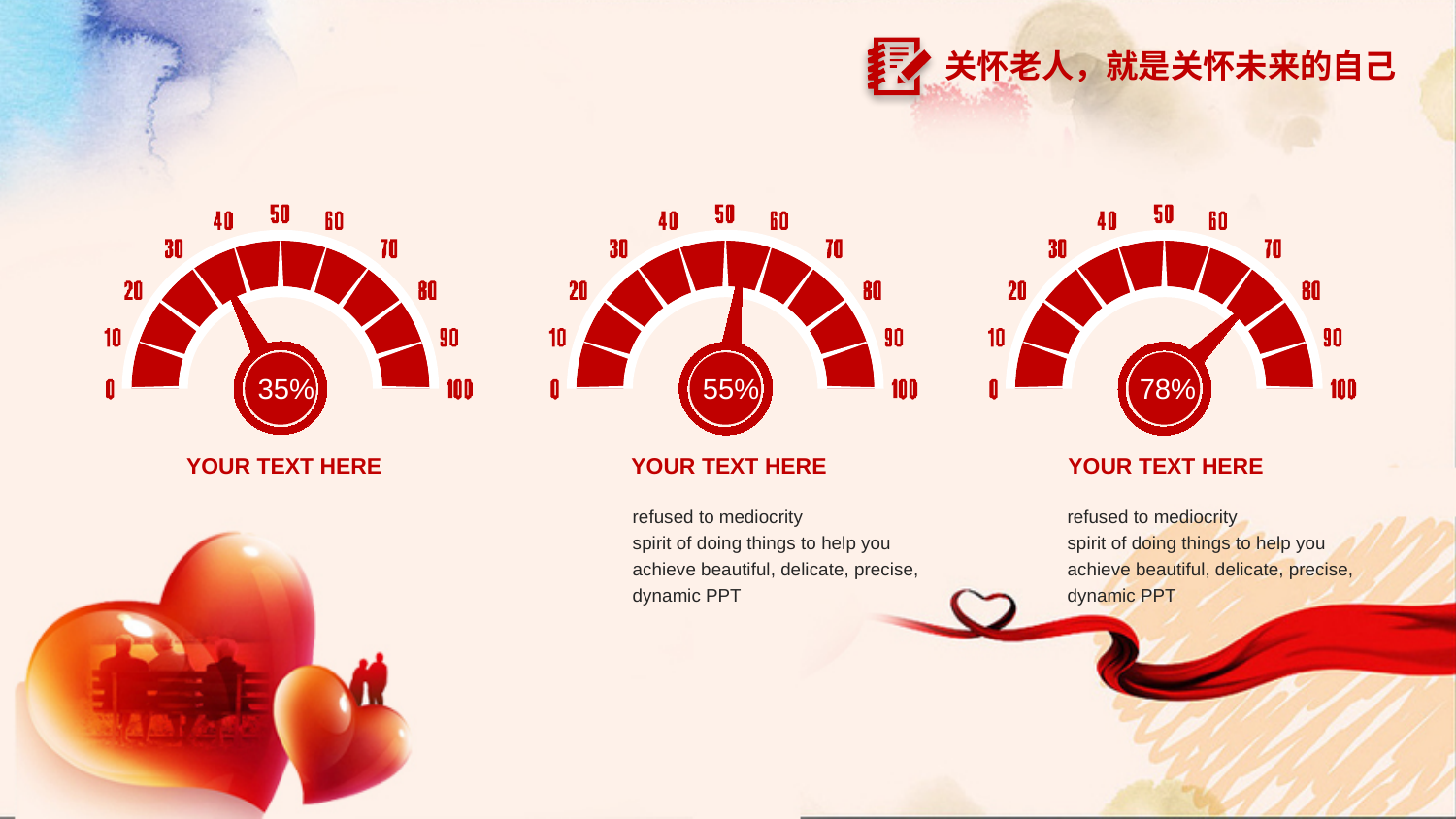

关怀老人，就是关怀未来的自己

35%

55%

78%
YOUR TEXT HERE

YOUR TEXT HERE
refused to mediocrity
spirit of doing things to help you achieve beautiful, delicate, precise, dynamic PPT
YOUR TEXT HERE
refused to mediocrity
spirit of doing things to help you achieve beautiful, delicate, precise, dynamic PPT